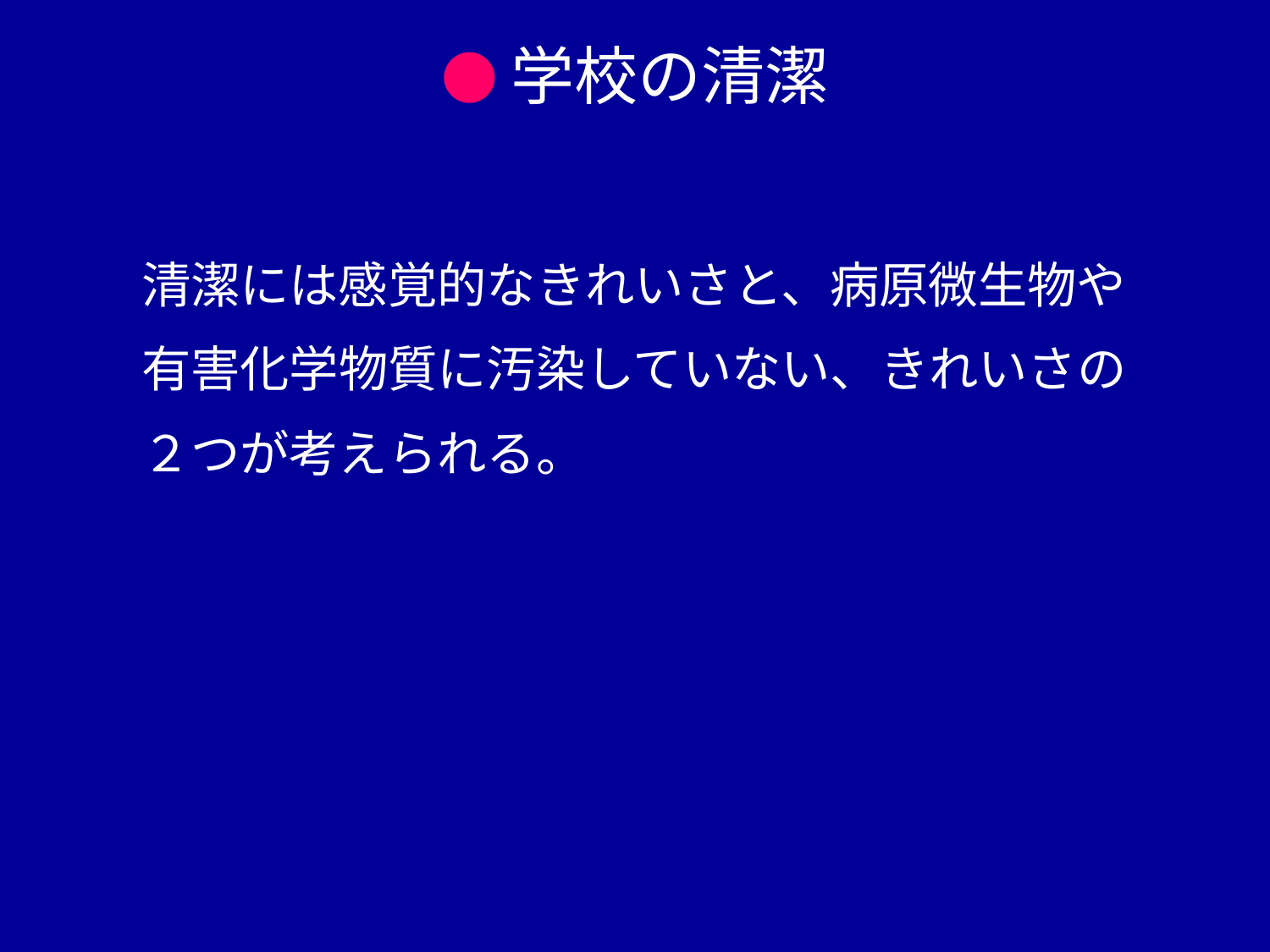

●学校の清潔
清潔には感覚的なきれいさと、病原微生物や
有害化学物質に汚染していない、きれいさの
２つが考えられる。